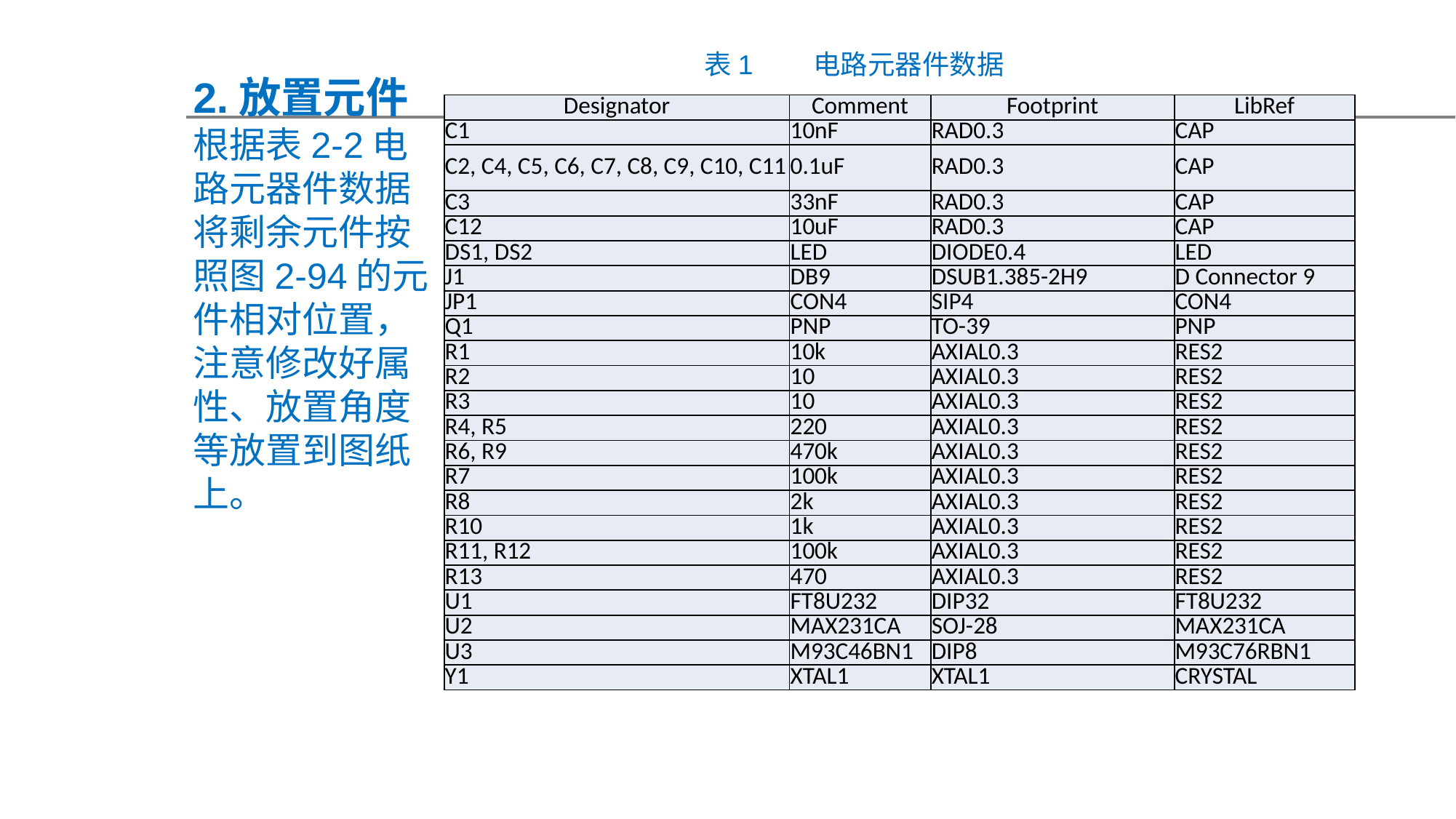

表1       电路元器件数据
2.放置元件
根据表2-2电路元器件数据将剩余元件按照图2-94的元件相对位置，注意修改好属性、放置角度等放置到图纸上。
| Designator | Comment | Footprint | LibRef |
| --- | --- | --- | --- |
| C1 | 10nF | RAD0.3 | CAP |
| C2, C4, C5, C6, C7, C8, C9, C10, C11 | 0.1uF | RAD0.3 | CAP |
| C3 | 33nF | RAD0.3 | CAP |
| C12 | 10uF | RAD0.3 | CAP |
| DS1, DS2 | LED | DIODE0.4 | LED |
| J1 | DB9 | DSUB1.385-2H9 | D Connector 9 |
| JP1 | CON4 | SIP4 | CON4 |
| Q1 | PNP | TO-39 | PNP |
| R1 | 10k | AXIAL0.3 | RES2 |
| R2 | 10 | AXIAL0.3 | RES2 |
| R3 | 10 | AXIAL0.3 | RES2 |
| R4, R5 | 220 | AXIAL0.3 | RES2 |
| R6, R9 | 470k | AXIAL0.3 | RES2 |
| R7 | 100k | AXIAL0.3 | RES2 |
| R8 | 2k | AXIAL0.3 | RES2 |
| R10 | 1k | AXIAL0.3 | RES2 |
| R11, R12 | 100k | AXIAL0.3 | RES2 |
| R13 | 470 | AXIAL0.3 | RES2 |
| U1 | FT8U232 | DIP32 | FT8U232 |
| U2 | MAX231CA | SOJ-28 | MAX231CA |
| U3 | M93C46BN1 | DIP8 | M93C76RBN1 |
| Y1 | XTAL1 | XTAL1 | CRYSTAL |